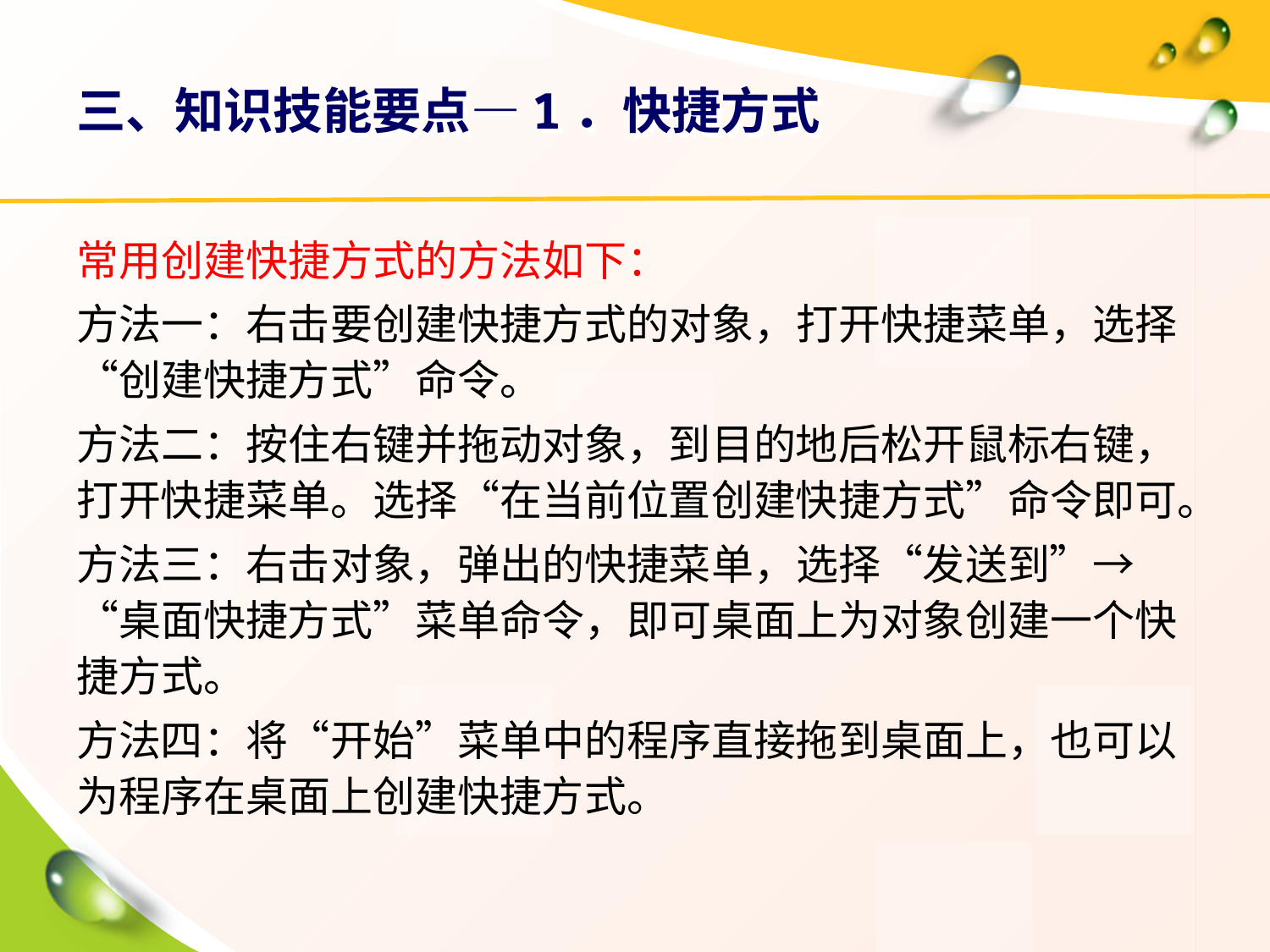

# 三、知识技能要点—1．快捷方式
常用创建快捷方式的方法如下：
方法一：右击要创建快捷方式的对象，打开快捷菜单，选择“创建快捷方式”命令。
方法二：按住右键并拖动对象，到目的地后松开鼠标右键，打开快捷菜单。选择“在当前位置创建快捷方式”命令即可。
方法三：右击对象，弹出的快捷菜单，选择“发送到”→“桌面快捷方式”菜单命令，即可桌面上为对象创建一个快捷方式。
方法四：将“开始”菜单中的程序直接拖到桌面上，也可以为程序在桌面上创建快捷方式。